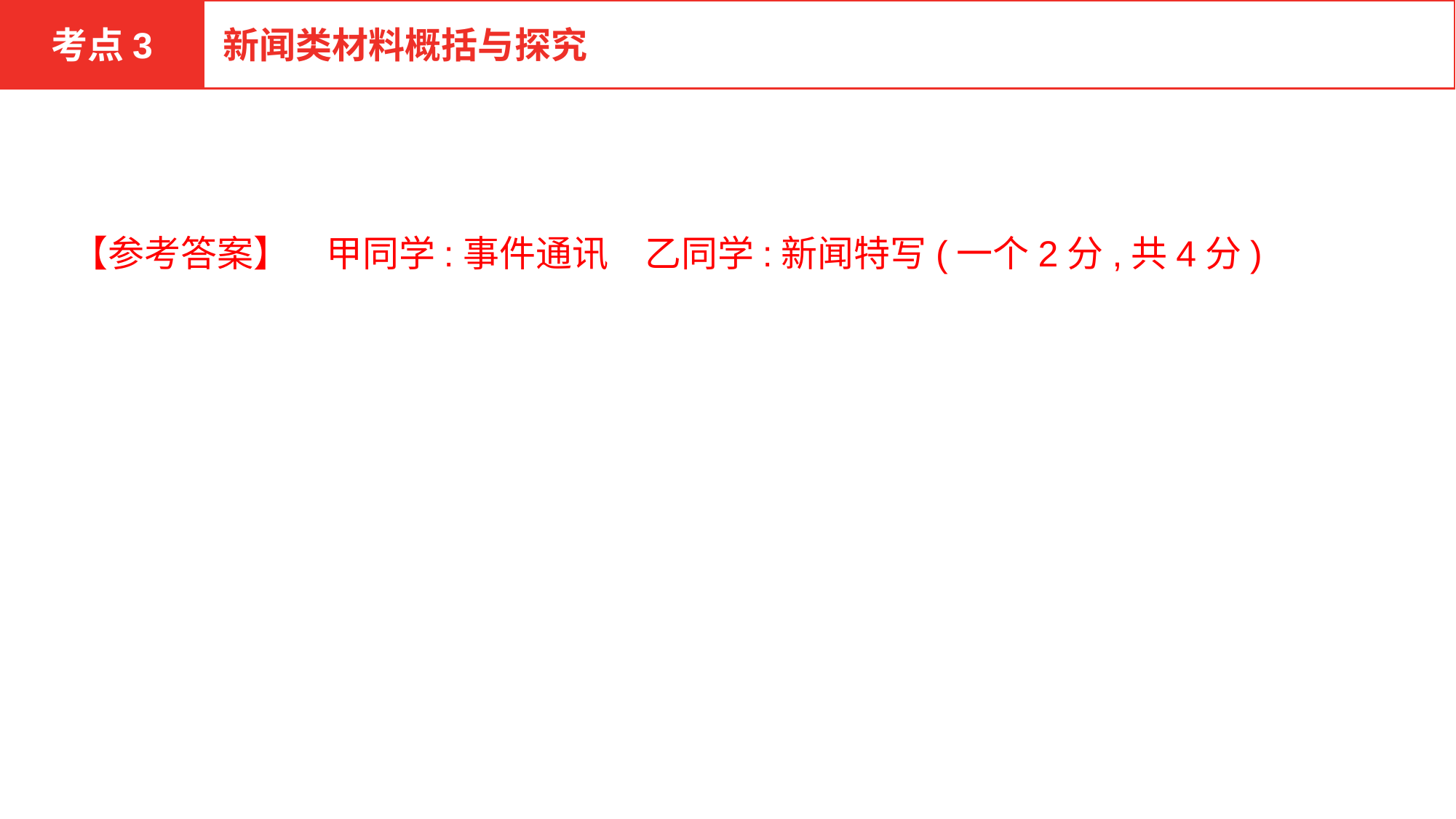

考点3
新闻类材料概括与探究
【参考答案】　甲同学:事件通讯　乙同学:新闻特写(一个2分,共4分)